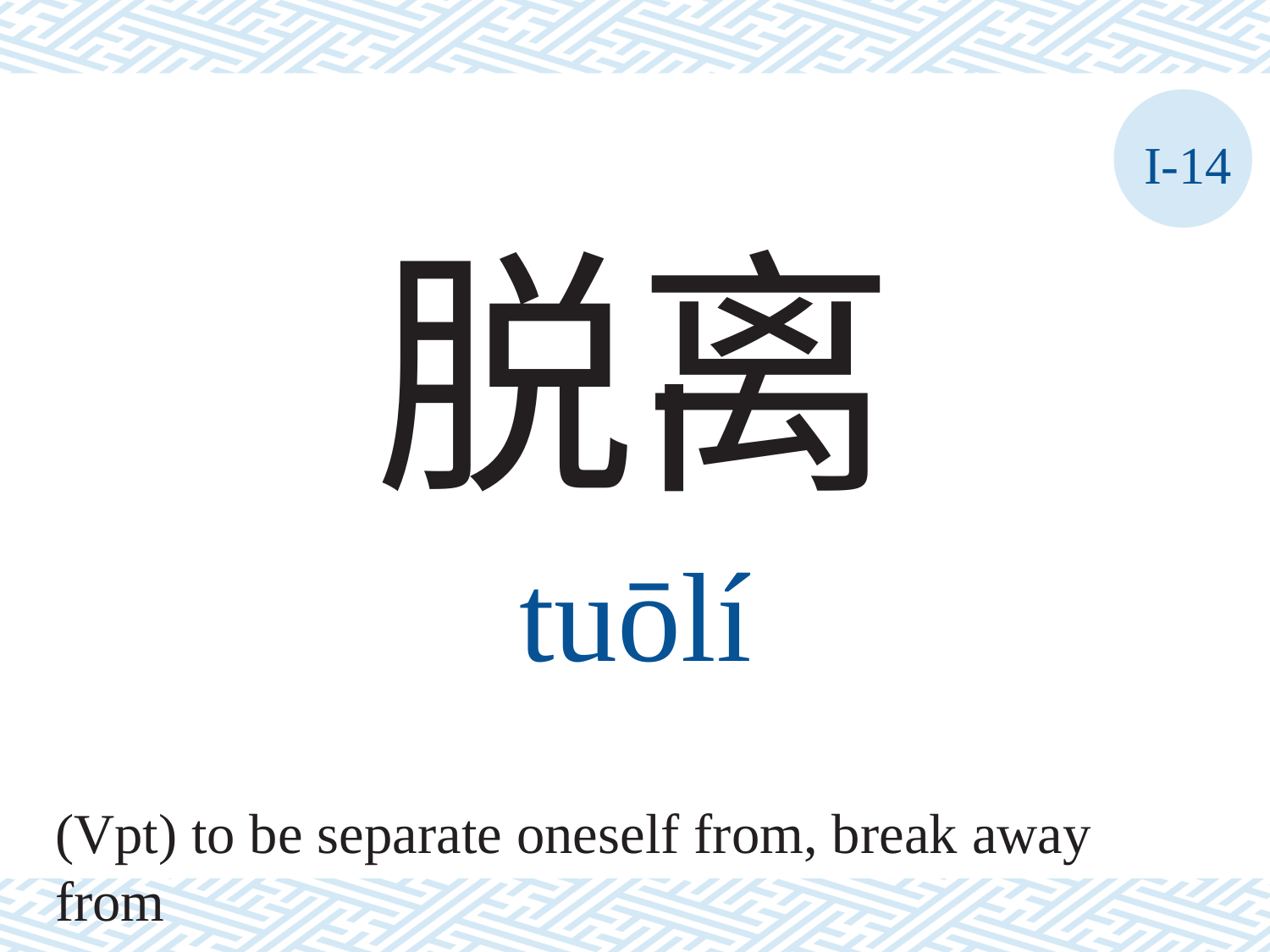

I-14
脱离
tuōlí
(Vpt) to be separate oneself from, break away from